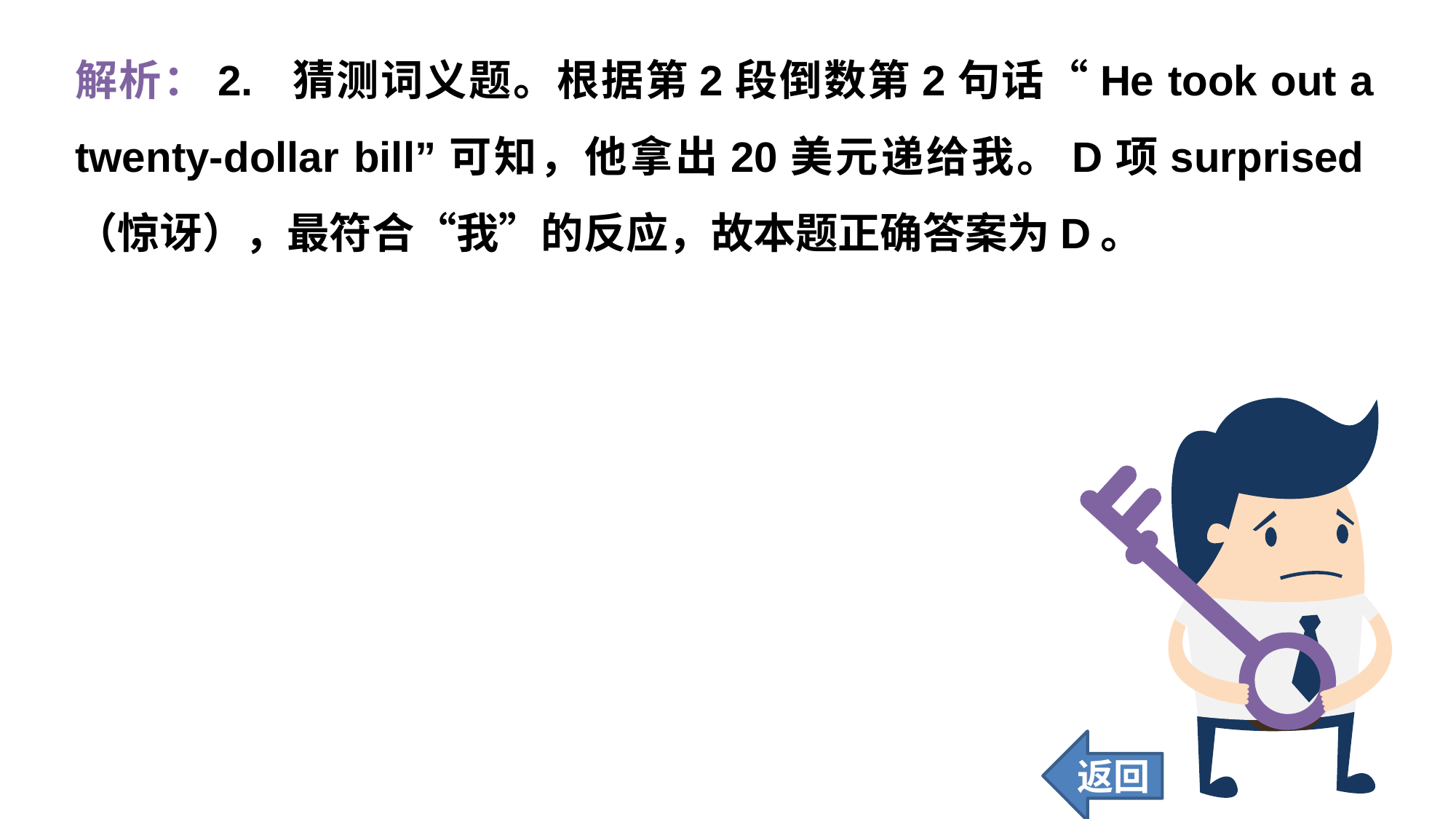

解析：2.  猜测词义题。根据第2段倒数第2句话“He took out a twenty-dollar bill”可知，他拿出20美元递给我。D项surprised（惊讶），最符合“我”的反应，故本题正确答案为D。

返回
118